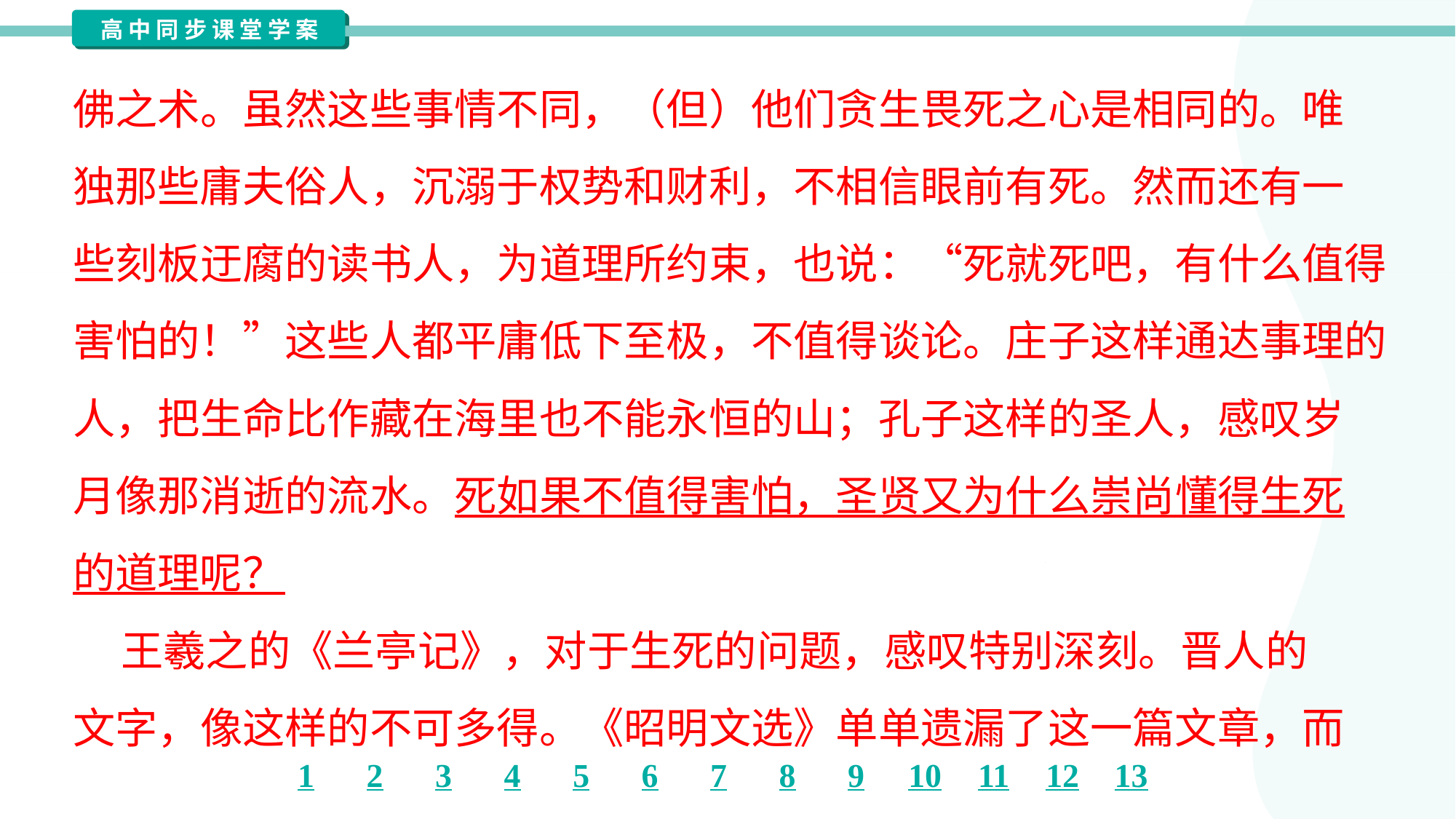

佛之术。虽然这些事情不同，（但）他们贪生畏死之心是相同的。唯
独那些庸夫俗人，沉溺于权势和财利，不相信眼前有死。然而还有一
些刻板迂腐的读书人，为道理所约束，也说：“死就死吧，有什么值得
害怕的！”这些人都平庸低下至极，不值得谈论。庄子这样通达事理的
人，把生命比作藏在海里也不能永恒的山；孔子这样的圣人，感叹岁
月像那消逝的流水。死如果不值得害怕，圣贤又为什么崇尚懂得生死
的道理呢？
    王羲之的《兰亭记》，对于生死的问题，感叹特别深刻。晋人的
文字，像这样的不可多得。《昭明文选》单单遗漏了这一篇文章，而